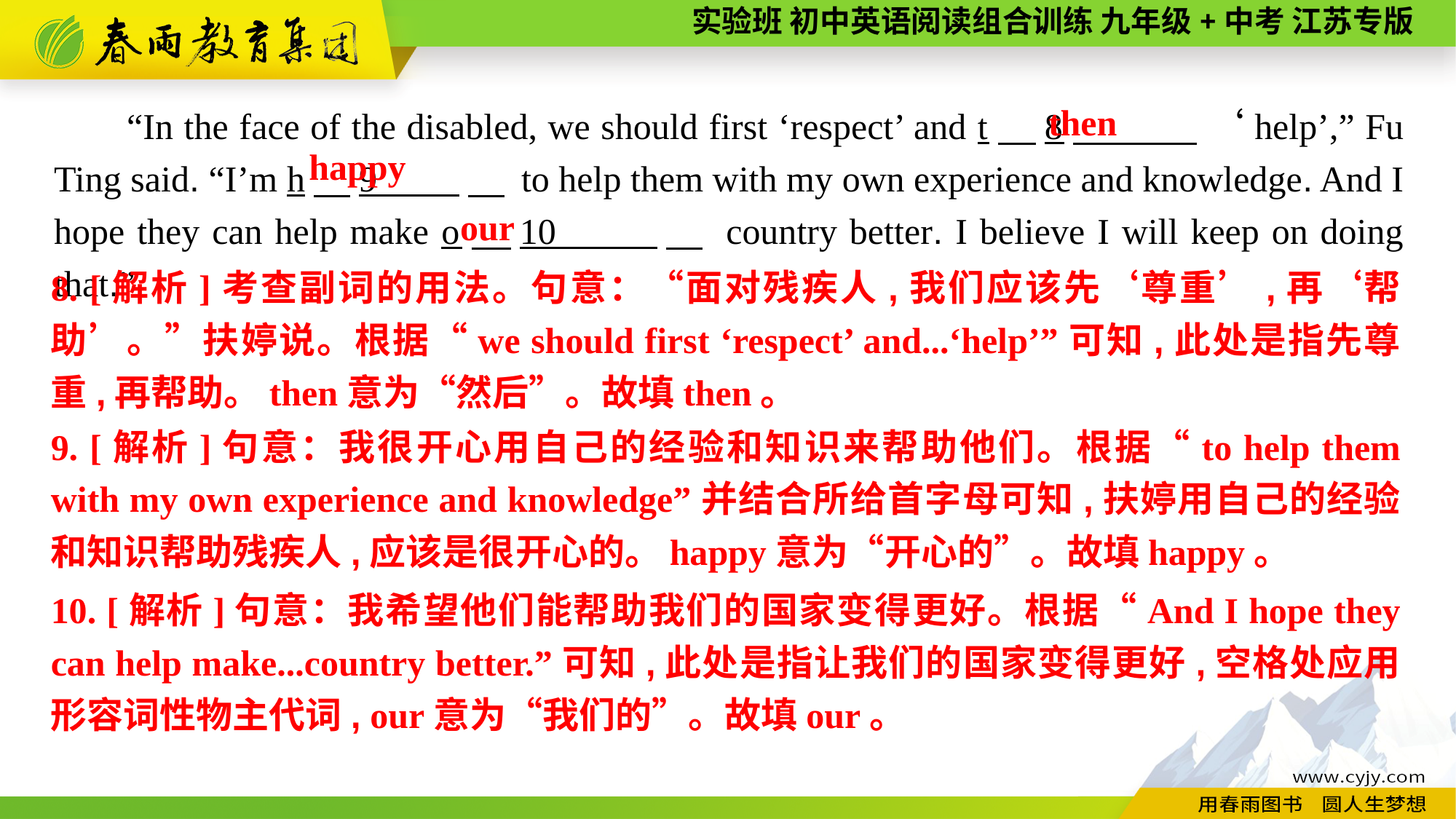

“In the face of the disabled, we should first ‘respect’ and t　8　          ‘help’,” Fu Ting said. “I’m h　9         　 to help them with my own experience and knowledge. And I hope they can help make o　10        　 country better. I believe I will keep on doing that.”
then
happy
our
8. [解析]考查副词的用法。句意：“面对残疾人,我们应该先‘尊重’,再‘帮助’。”扶婷说。根据“we should first ‘respect’ and...‘help’”可知,此处是指先尊重,再帮助。then意为“然后”。故填then。
9. [解析]句意：我很开心用自己的经验和知识来帮助他们。根据“to help them with my own experience and knowledge”并结合所给首字母可知,扶婷用自己的经验和知识帮助残疾人,应该是很开心的。happy意为“开心的”。故填happy。
10. [解析]句意：我希望他们能帮助我们的国家变得更好。根据“And I hope they can help make...country better.”可知,此处是指让我们的国家变得更好,空格处应用形容词性物主代词, our意为“我们的”。故填our。